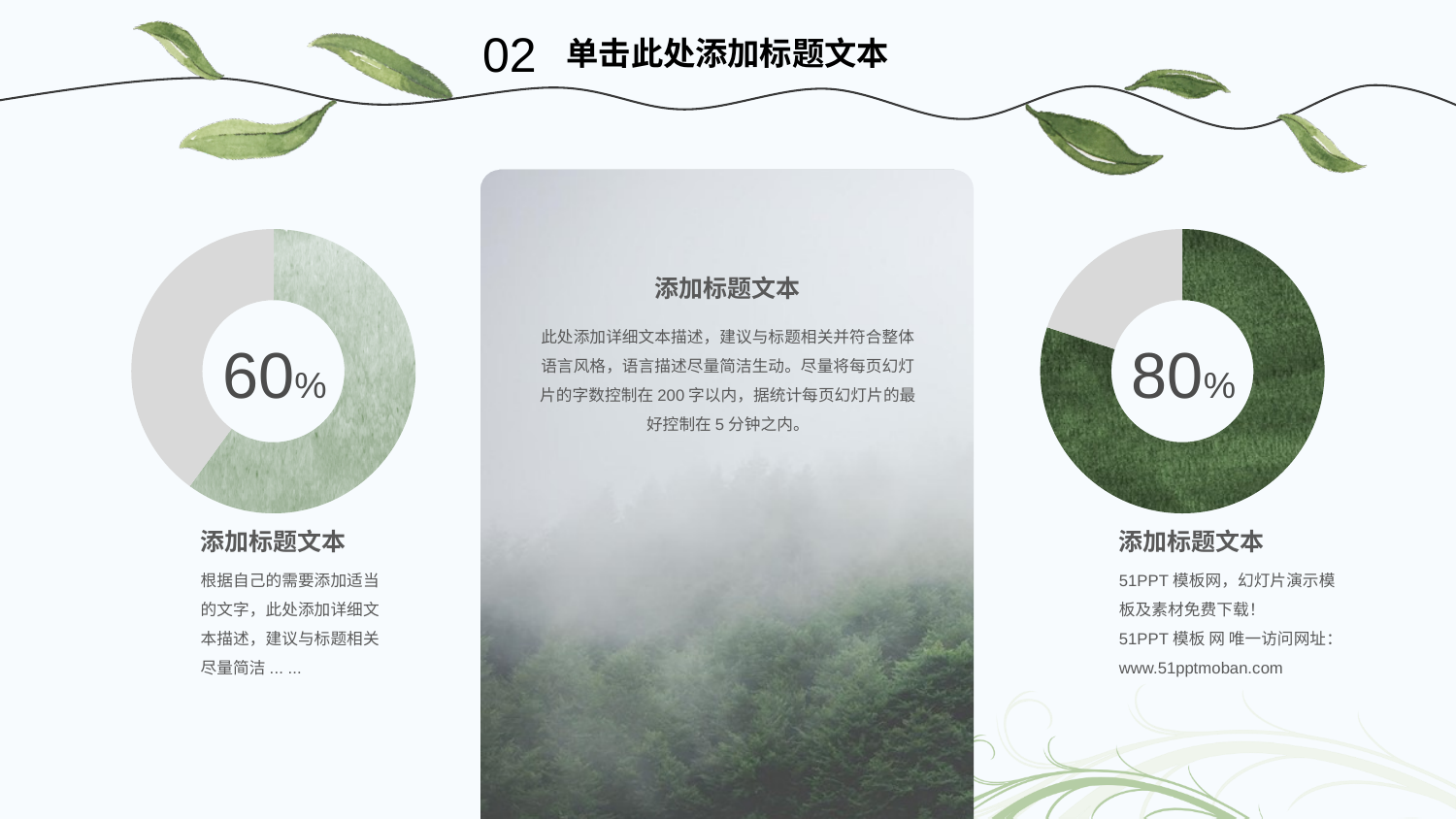

02
单击此处添加标题文本

### Chart

| Category | 销售额 |
|---|---|
| 第一季度 | 6.0 |
| 第二季度 | 4.0 |
60%

### Chart

| Category | 销售额 |
|---|---|
| 第一季度 | 8.0 |
| 第二季度 | 2.0 |
80%
添加标题文本
此处添加详细文本描述，建议与标题相关并符合整体语言风格，语言描述尽量简洁生动。尽量将每页幻灯片的字数控制在200字以内，据统计每页幻灯片的最好控制在5分钟之内。
添加标题文本
根据自己的需要添加适当的文字，此处添加详细文本描述，建议与标题相关尽量简洁... ...
添加标题文本
51PPT模板网，幻灯片演示模板及素材免费下载！
51PPT模板 网 唯一访问网址：www.51pptmoban.com